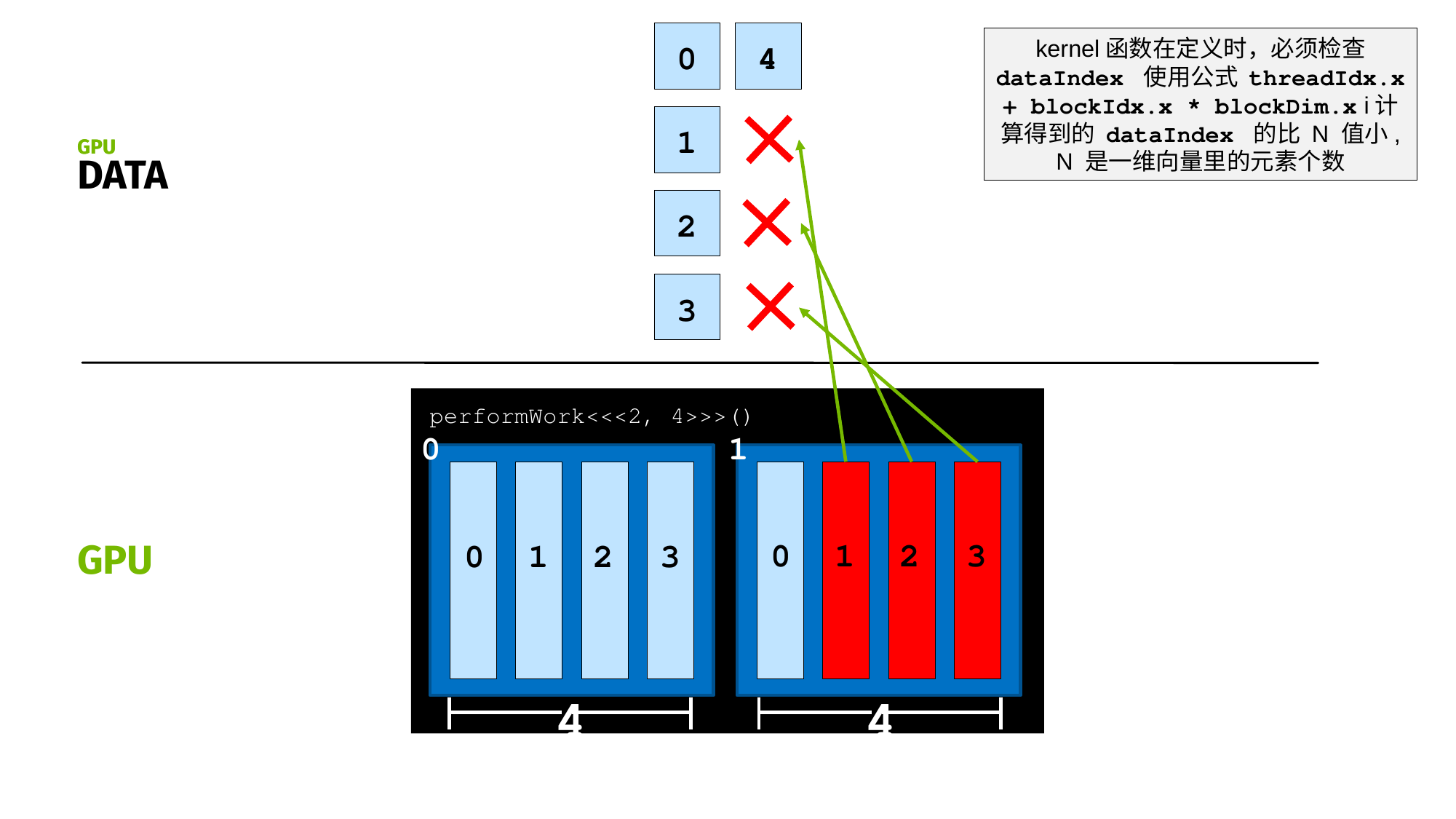

4
kernel函数在定义时，必须检查 dataIndex 使用公式 threadIdx.x + blockIdx.x * blockDim.x i计算得到的 dataIndex 的比 N 值小, N 是一维向量里的元素个数
0
1
2
3

GPU
GPU
DATA

performWork<<<2, 4>>>()
1
0

0
1
2
3
0
1
2
3
GPU
4
4